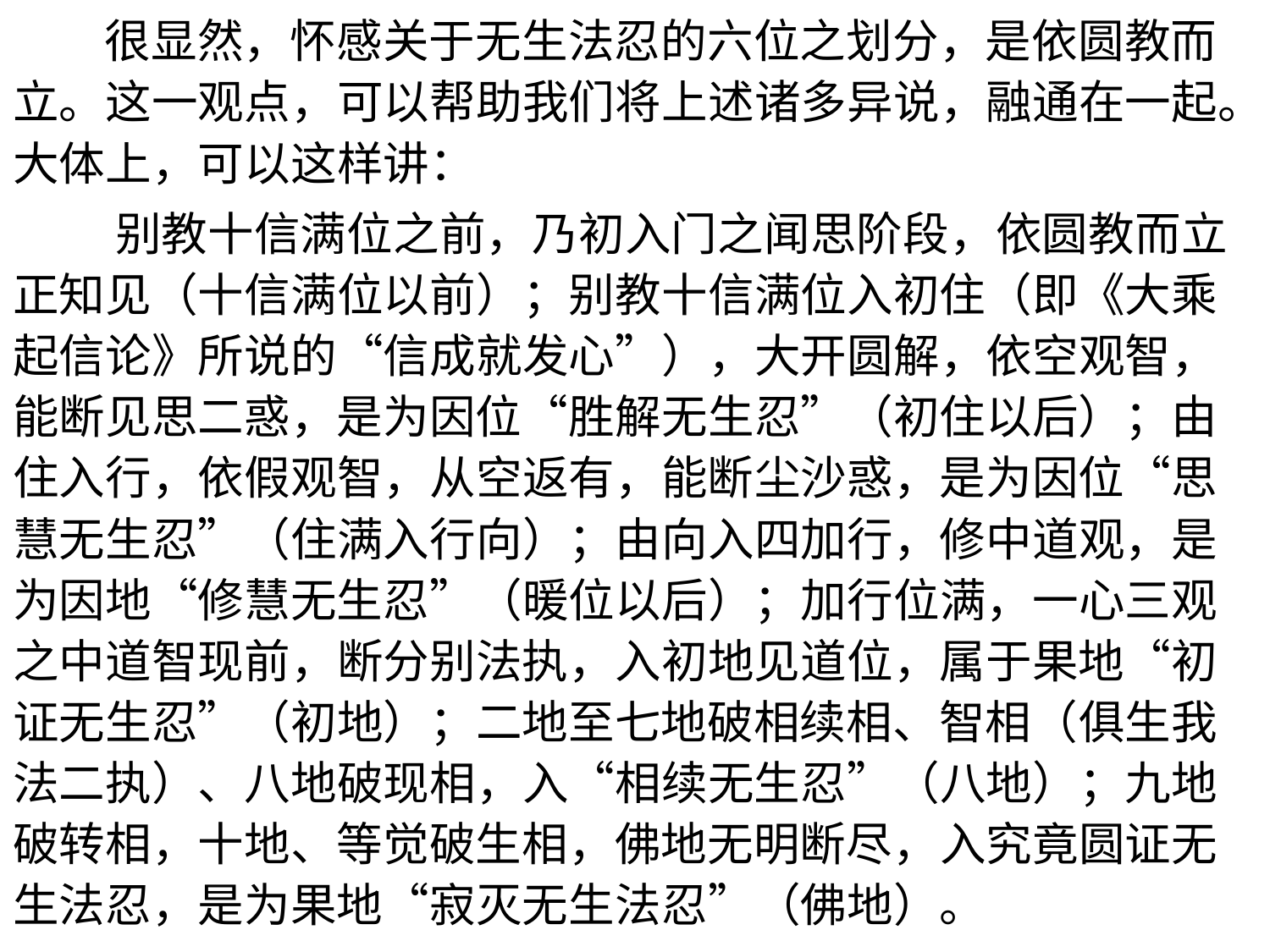

很显然，怀感关于无生法忍的六位之划分，是依圆教而立。这一观点，可以帮助我们将上述诸多异说，融通在一起。大体上，可以这样讲：
         别教十信满位之前，乃初入门之闻思阶段，依圆教而立正知见（十信满位以前）；别教十信满位入初住（即《大乘起信论》所说的“信成就发心”），大开圆解，依空观智，能断见思二惑，是为因位“胜解无生忍”（初住以后）；由住入行，依假观智，从空返有，能断尘沙惑，是为因位“思慧无生忍”（住满入行向）；由向入四加行，修中道观，是为因地“修慧无生忍”（暖位以后）；加行位满，一心三观之中道智现前，断分别法执，入初地见道位，属于果地“初证无生忍”（初地）；二地至七地破相续相、智相（俱生我法二执）、八地破现相，入“相续无生忍”（八地）；九地破转相，十地、等觉破生相，佛地无明断尽，入究竟圆证无生法忍，是为果地“寂灭无生法忍”（佛地）。